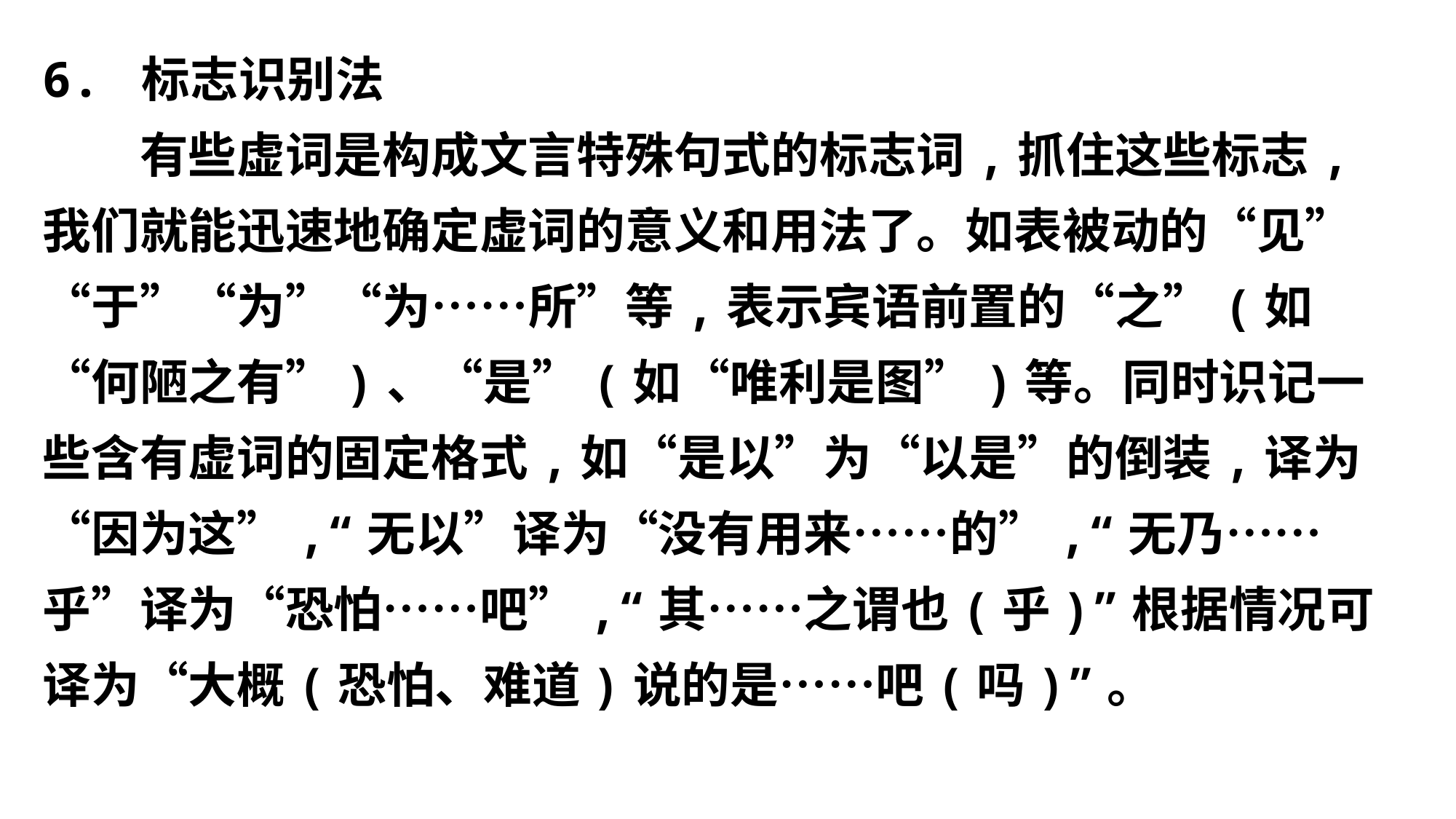

6. 标志识别法
　　有些虚词是构成文言特殊句式的标志词,抓住这些标志,我们就能迅速地确定虚词的意义和用法了。如表被动的“见”“于”“为”“为……所”等,表示宾语前置的“之”(如“何陋之有”)、“是”(如“唯利是图”)等。同时识记一些含有虚词的固定格式,如“是以”为“以是”的倒装,译为“因为这”,“无以”译为“没有用来……的”,“无乃……乎”译为“恐怕……吧”,“其……之谓也(乎)”根据情况可译为“大概(恐怕、难道)说的是……吧(吗)”。